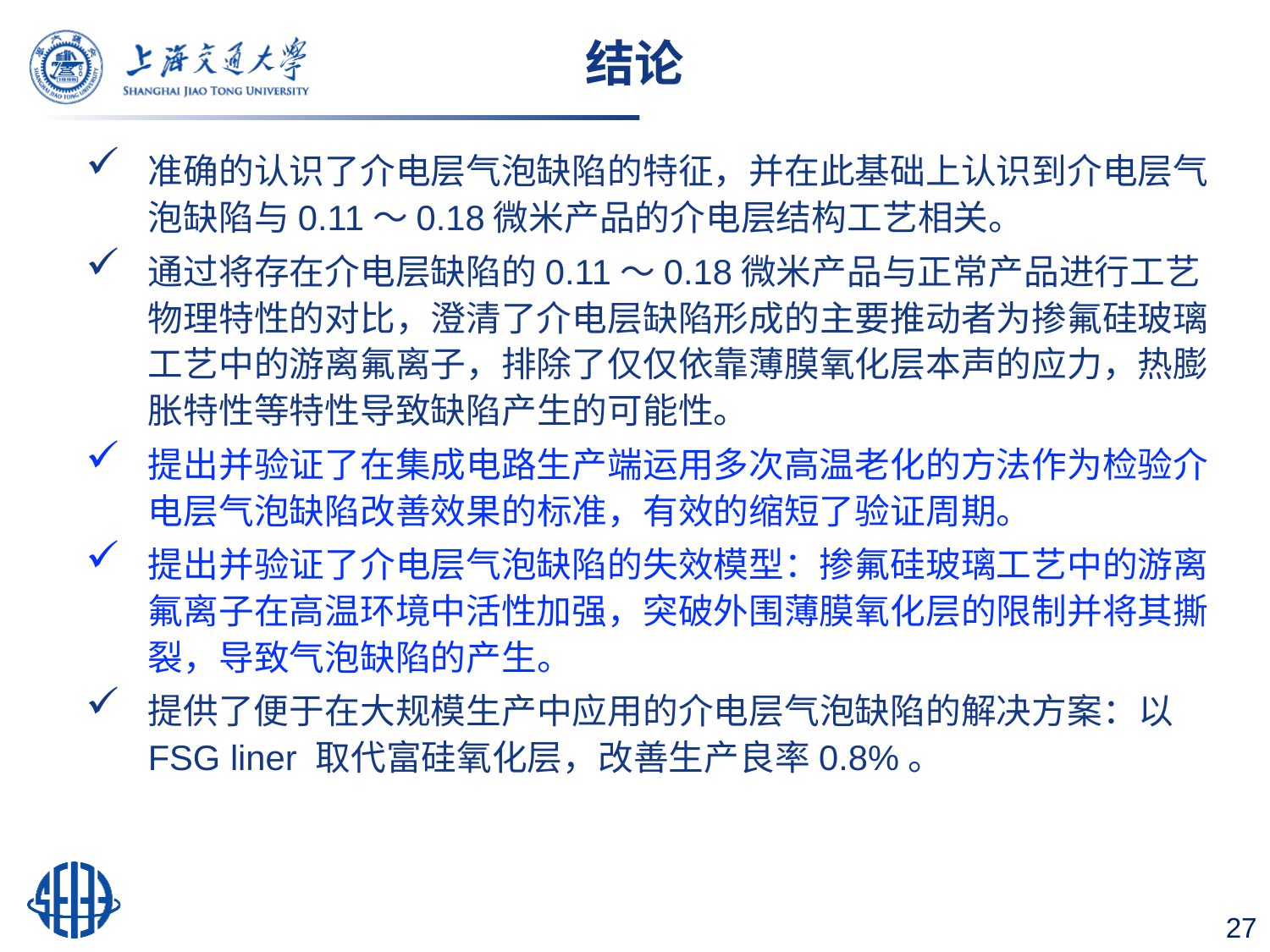

# 结论
准确的认识了介电层气泡缺陷的特征，并在此基础上认识到介电层气泡缺陷与0.11～0.18微米产品的介电层结构工艺相关。
通过将存在介电层缺陷的0.11～0.18微米产品与正常产品进行工艺物理特性的对比，澄清了介电层缺陷形成的主要推动者为掺氟硅玻璃工艺中的游离氟离子，排除了仅仅依靠薄膜氧化层本声的应力，热膨胀特性等特性导致缺陷产生的可能性。
提出并验证了在集成电路生产端运用多次高温老化的方法作为检验介电层气泡缺陷改善效果的标准，有效的缩短了验证周期。
提出并验证了介电层气泡缺陷的失效模型：掺氟硅玻璃工艺中的游离氟离子在高温环境中活性加强，突破外围薄膜氧化层的限制并将其撕裂，导致气泡缺陷的产生。
提供了便于在大规模生产中应用的介电层气泡缺陷的解决方案：以FSG liner 取代富硅氧化层，改善生产良率0.8%。

27